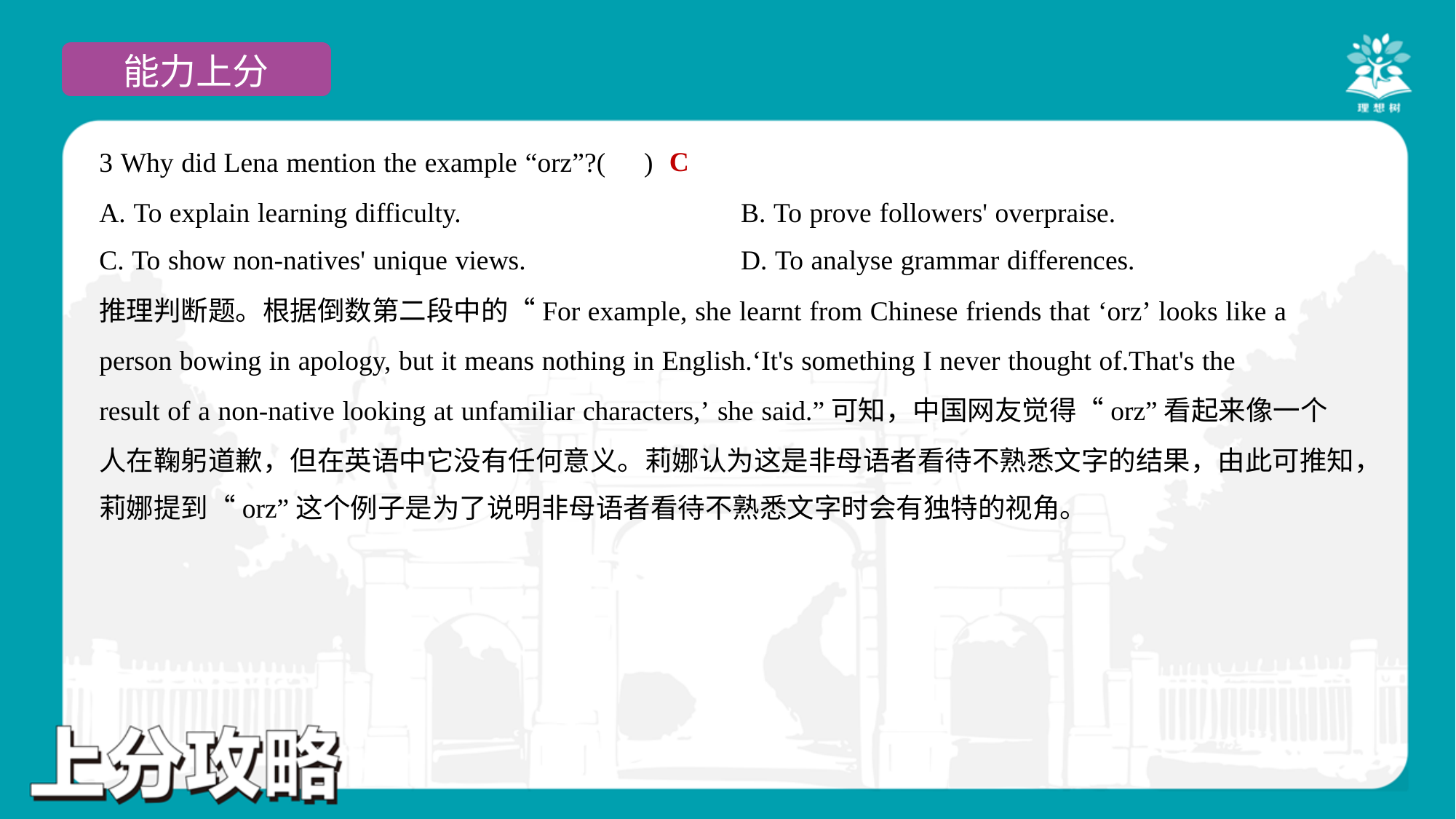

C
3 Why did Lena mention the example “orz”?(     )
A. To explain learning difficulty.	B. To prove followers' overpraise.
C. To show non-natives' unique views.	D. To analyse grammar differences.
推理判断题。根据倒数第二段中的“For example, she learnt from Chinese friends that ‘orz’ looks like a
person bowing in apology, but it means nothing in English.‘It's something I never thought of.That's the
result of a non-native looking at unfamiliar characters,’ she said.”可知，中国网友觉得“orz”看起来像一个
人在鞠躬道歉，但在英语中它没有任何意义。莉娜认为这是非母语者看待不熟悉文字的结果，由此可推知，
莉娜提到“orz”这个例子是为了说明非母语者看待不熟悉文字时会有独特的视角。